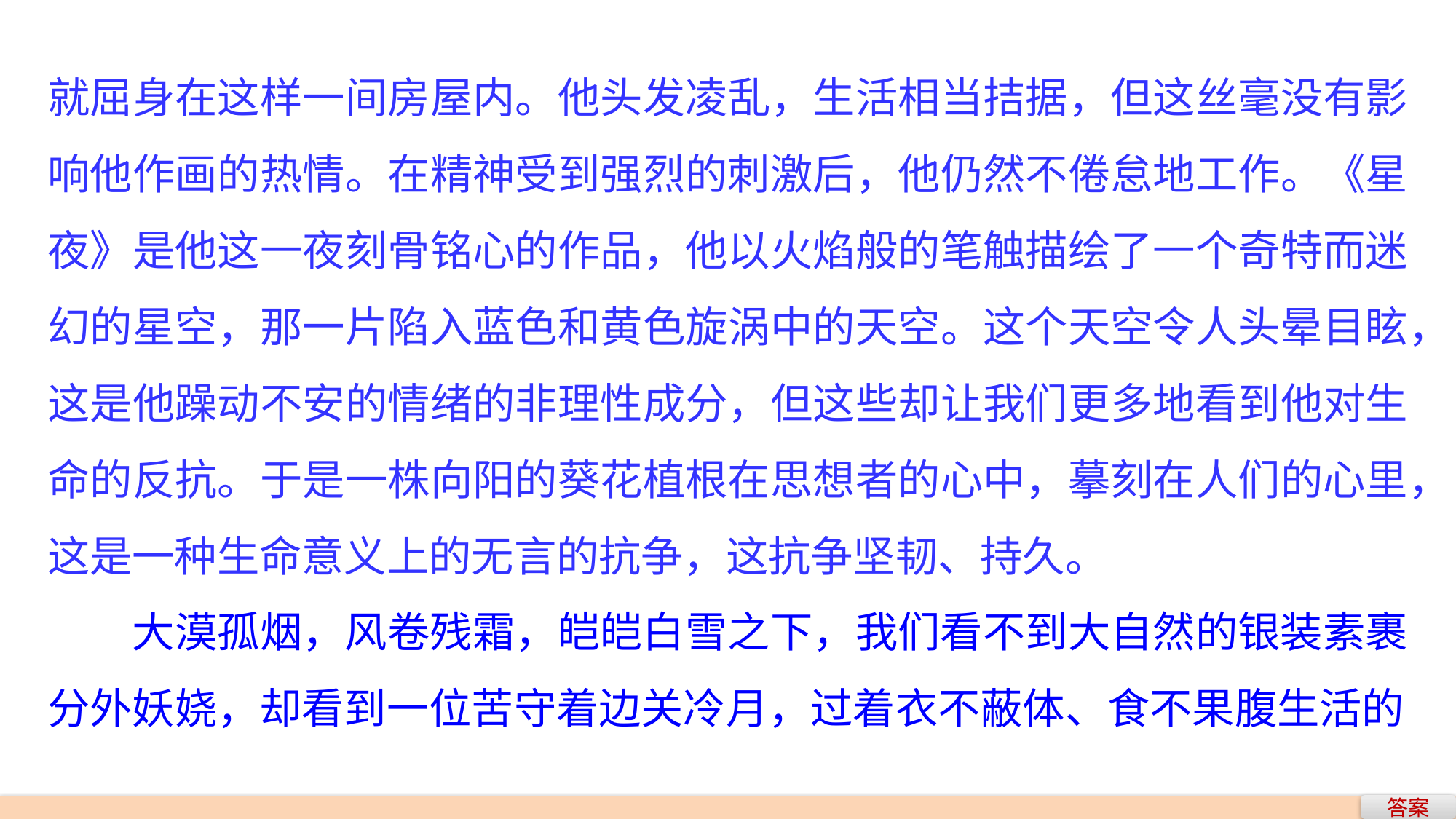

就屈身在这样一间房屋内。他头发凌乱，生活相当拮据，但这丝毫没有影响他作画的热情。在精神受到强烈的刺激后，他仍然不倦怠地工作。《星夜》是他这一夜刻骨铭心的作品，他以火焰般的笔触描绘了一个奇特而迷幻的星空，那一片陷入蓝色和黄色旋涡中的天空。这个天空令人头晕目眩，这是他躁动不安的情绪的非理性成分，但这些却让我们更多地看到他对生命的反抗。于是一株向阳的葵花植根在思想者的心中，摹刻在人们的心里，这是一种生命意义上的无言的抗争，这抗争坚韧、持久。
大漠孤烟，风卷残霜，皑皑白雪之下，我们看不到大自然的银装素裹分外妖娆，却看到一位苦守着边关冷月，过着衣不蔽体、食不果腹生活的
答案